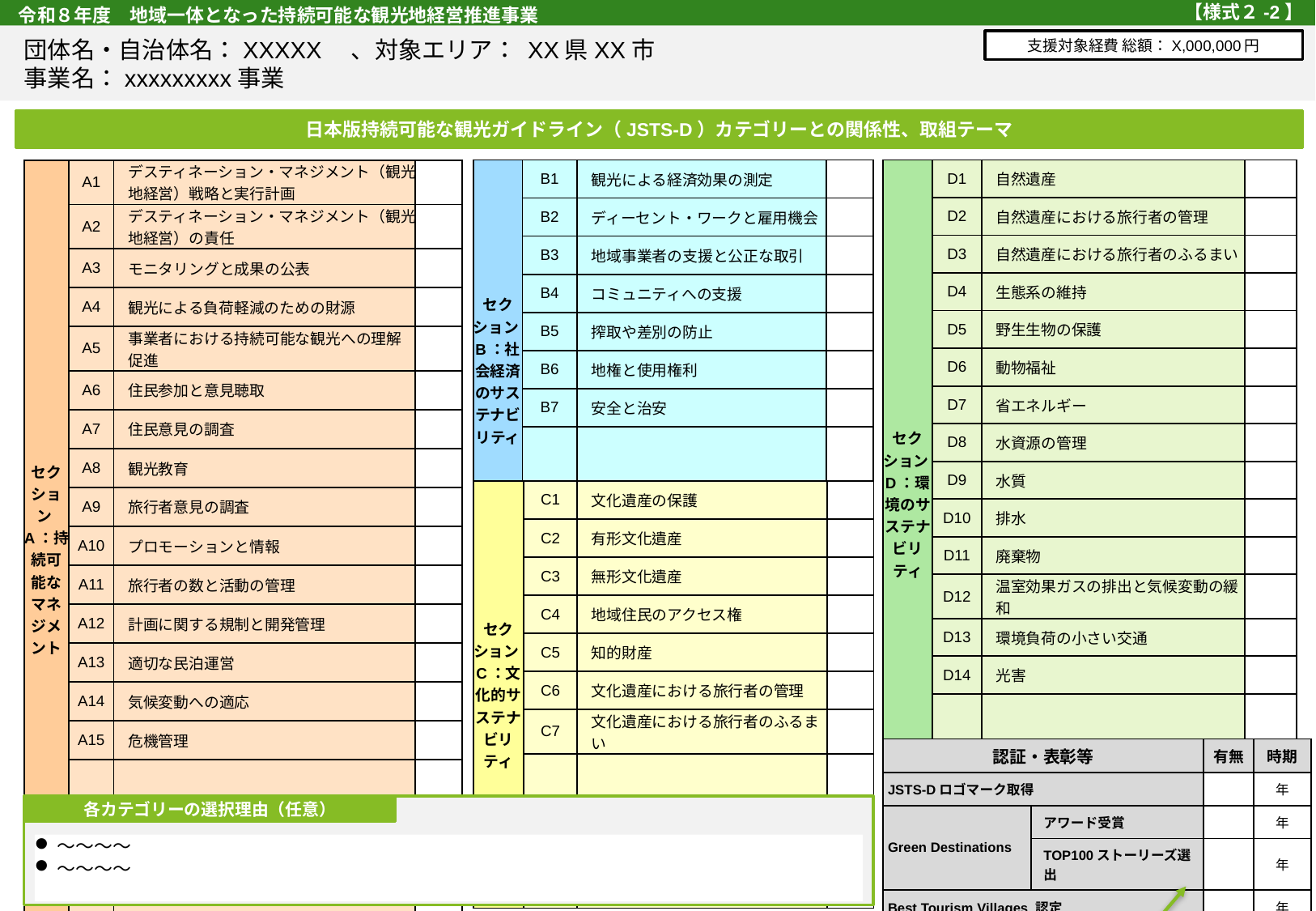

令和８年度　地域一体となった持続可能な観光地経営推進事業
【様式２-2】
団体名・自治体名：XXXXX　、対象エリア： XX県XX市
事業名：xxxxxxxxx事業
支援対象経費 総額：X,000,000円
日本版持続可能な観光ガイドライン（JSTS-D）カテゴリーとの関係性、取組テーマ
| セクションB：社会経済のサステナビリティ | B1 | 観光による経済効果の測定 |  |
| --- | --- | --- | --- |
|  | B2 | ディーセント・ワークと雇用機会 |  |
|  | B3 | 地域事業者の支援と公正な取引 |  |
|  | B4 | コミュニティへの支援 |  |
|  | B5 | 搾取や差別の防止 |  |
|  | B6 | 地権と使用権利 |  |
|  | B7 | 安全と治安 |  |
|  | B8 | 多様な受入環境整備 |  |
| セクションD：環境のサステナビリティ | D1 | 自然遺産 |  |
| --- | --- | --- | --- |
|  | D2 | 自然遺産における旅行者の管理 |  |
|  | D3 | 自然遺産における旅行者のふるまい |  |
|  | D4 | 生態系の維持 |  |
|  | D5 | 野生生物の保護 |  |
|  | D6 | 動物福祉 |  |
|  | D7 | 省エネルギー |  |
|  | D8 | 水資源の管理 |  |
|  | D9 | 水質 |  |
|  | D10 | 排水 |  |
|  | D11 | 廃棄物 |  |
|  | D12 | 温室効果ガスの排出と気候変動の緩和 |  |
|  | D13 | 環境負荷の小さい交通 |  |
|  | D14 | 光害 |  |
|  | D15 | 騒音 |  |
| セクションA：持続可能なマネジメント | A1 | デスティネーション・マネジメント（観光地経営）戦略と実行計画 |  |
| --- | --- | --- | --- |
|  | A2 | デスティネーション・マネジメント（観光地経営）の責任 |  |
|  | A3 | モニタリングと成果の公表 |  |
|  | A4 | 観光による負荷軽減のための財源 |  |
|  | A5 | 事業者における持続可能な観光への理解促進 |  |
|  | A6 | 住民参加と意見聴取 |  |
|  | A7 | 住民意見の調査 |  |
|  | A8 | 観光教育 |  |
|  | A9 | 旅行者意見の調査 |  |
|  | A10 | プロモーションと情報 |  |
|  | A11 | 旅行者の数と活動の管理 |  |
|  | A12 | 計画に関する規制と開発管理 |  |
|  | A13 | 適切な民泊運営 |  |
|  | A14 | 気候変動への適応 |  |
|  | A15 | 危機管理 |  |
|  | A16 | 感染症対策 |  |
| セクションC：文化的サステナビリティ | C1 | 文化遺産の保護 |  |
| --- | --- | --- | --- |
|  | C2 | 有形文化遺産 |  |
|  | C3 | 無形文化遺産 |  |
|  | C4 | 地域住民のアクセス権 |  |
|  | C5 | 知的財産 |  |
|  | C6 | 文化遺産における旅行者の管理 |  |
|  | C7 | 文化遺産における旅行者のふるまい |  |
|  | C8 | 観光資源の解説 |  |
| 認証・表彰等 |  | 有無 | 時期 |
| --- | --- | --- | --- |
| JSTS-Dロゴマーク取得 |  |  | 年 |
| Green Destinations | アワード受賞 |  | 年 |
|  | TOP100ストーリーズ選出 |  | 年 |
| Best Tourism Villages 認定 |  |  | 年 |

各カテゴリーの選択理由（任意）
～～～～
～～～～